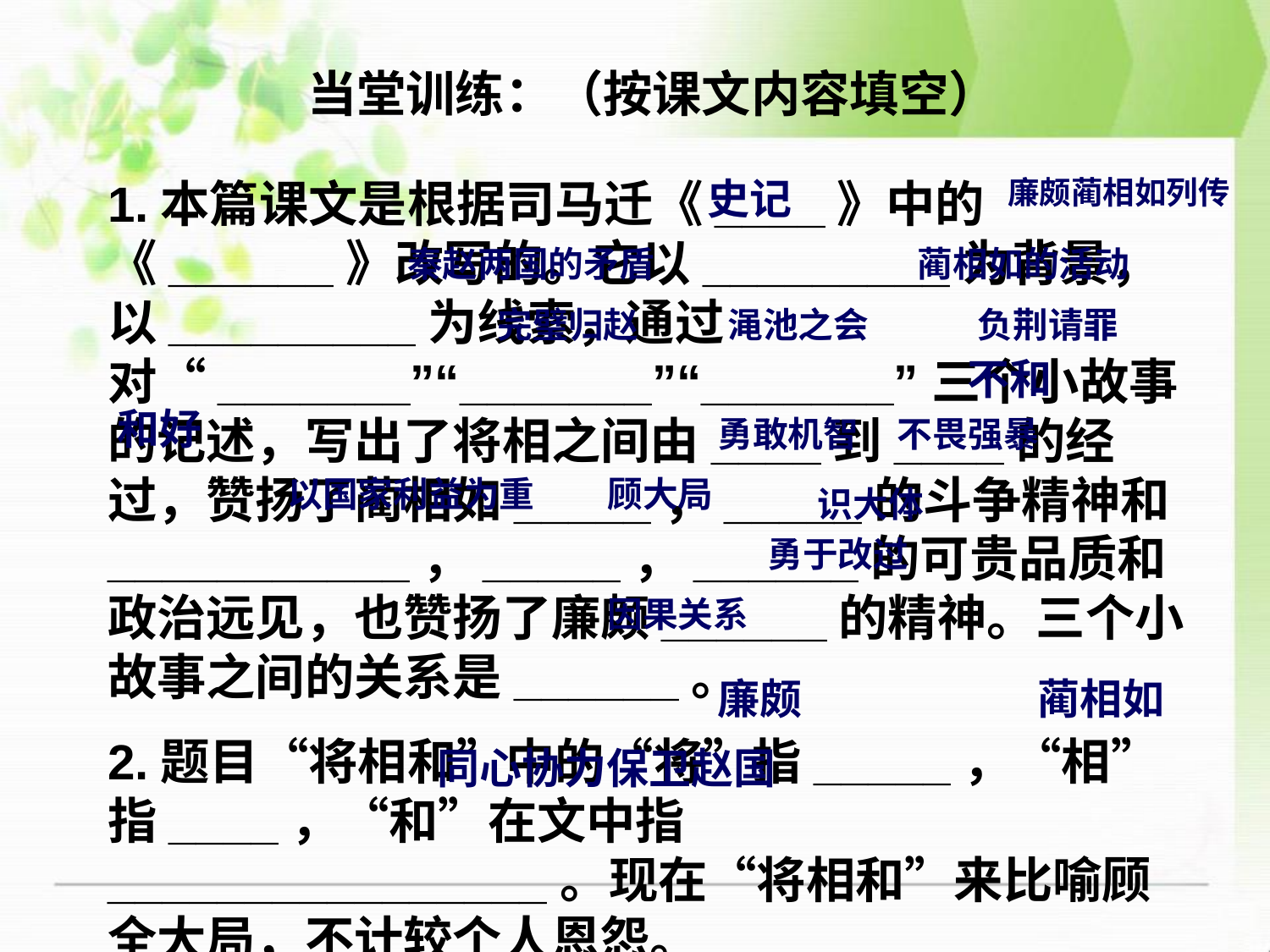

当堂训练：（按课文内容填空）
1.本篇课文是根据司马迁《____》中的《______》改写的。它以_________为背景，以_________为线索，通过对“_______”“_______”“_______”三个小故事的记述，写出了将相之间由____到____的经过，赞扬了蔺相如_____，_____的斗争精神和___________，_____，______的可贵品质和政治远见，也赞扬了廉颇______的精神。三个小故事之间的关系是______。
2.题目“将相和”中的“将”指_____，“相”指____，“和”在文中指________________。现在“将相和”来比喻顾全大局，不计较个人恩怨。
史记
廉颇蔺相如列传

秦赵两国的矛盾
蔺相如的活动
完璧归赵
渑池之会
负荆请罪
不和
和好
勇敢机智
不畏强暴
以国家利益为重
顾大局
识大体
勇于改过
因果关系
廉颇
蔺相如
同心协力保卫赵国